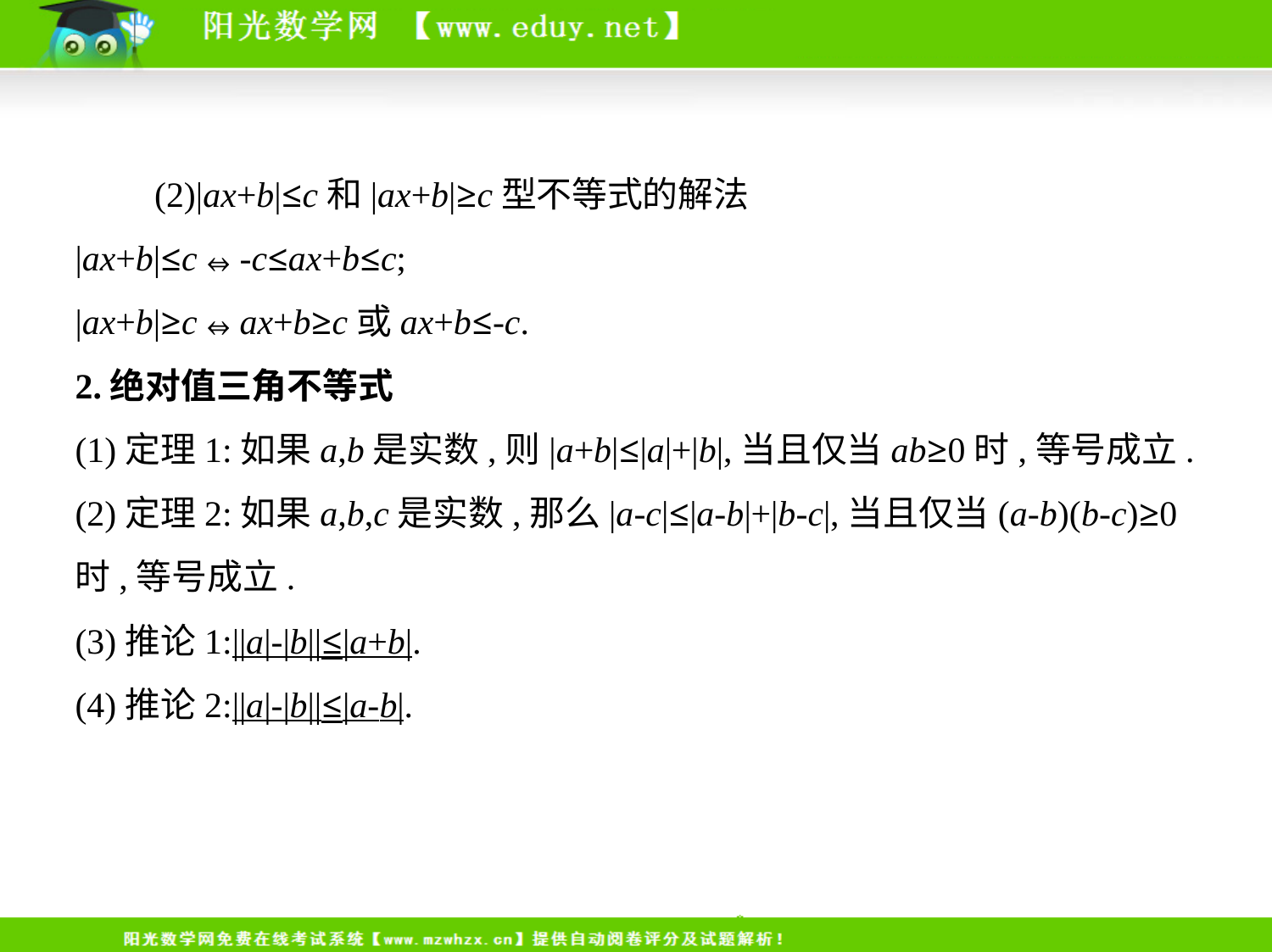

(2)|ax+b|≤c和|ax+b|≥c型不等式的解法
|ax+b|≤c⇔-c≤ax+b≤c;
|ax+b|≥c⇔ax+b≥c或ax+b≤-c.
2.绝对值三角不等式
(1)定理1:如果a,b是实数,则|a+b|≤|a|+|b|,当且仅当ab≥0时,等号成立.
(2)定理2:如果a,b,c是实数,那么|a-c|≤|a-b|+|b-c|,当且仅当(a-b)(b-c)≥0
时,等号成立.
(3)推论1:||a|-|b||≤|a+b|.
(4)推论2:||a|-|b||≤|a-b|.